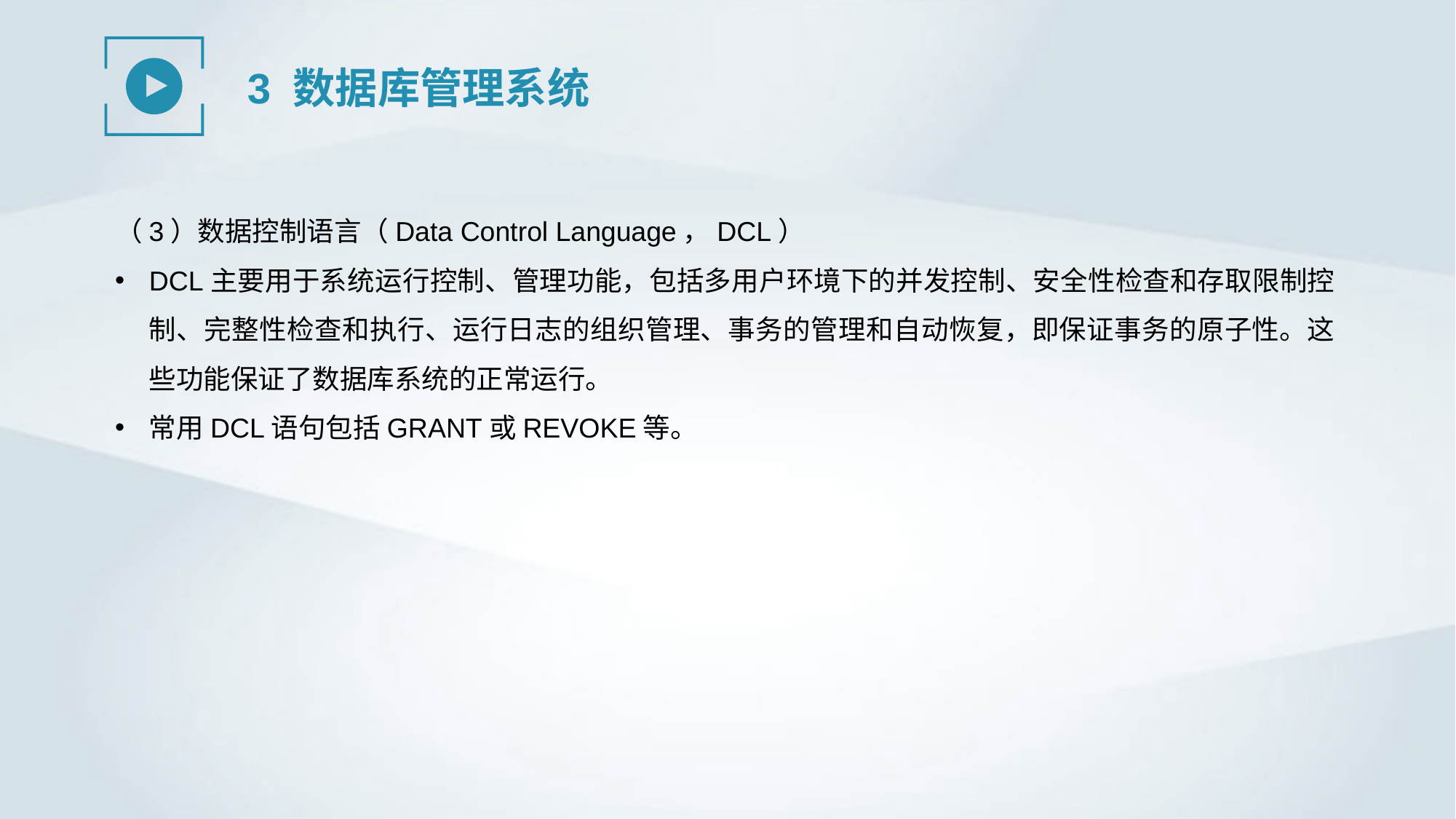

3 数据库管理系统
（3）数据控制语言（Data Control Language，DCL）
DCL主要用于系统运行控制、管理功能，包括多用户环境下的并发控制、安全性检查和存取限制控制、完整性检查和执行、运行日志的组织管理、事务的管理和自动恢复，即保证事务的原子性。这些功能保证了数据库系统的正常运行。
常用DCL语句包括GRANT或REVOKE等。